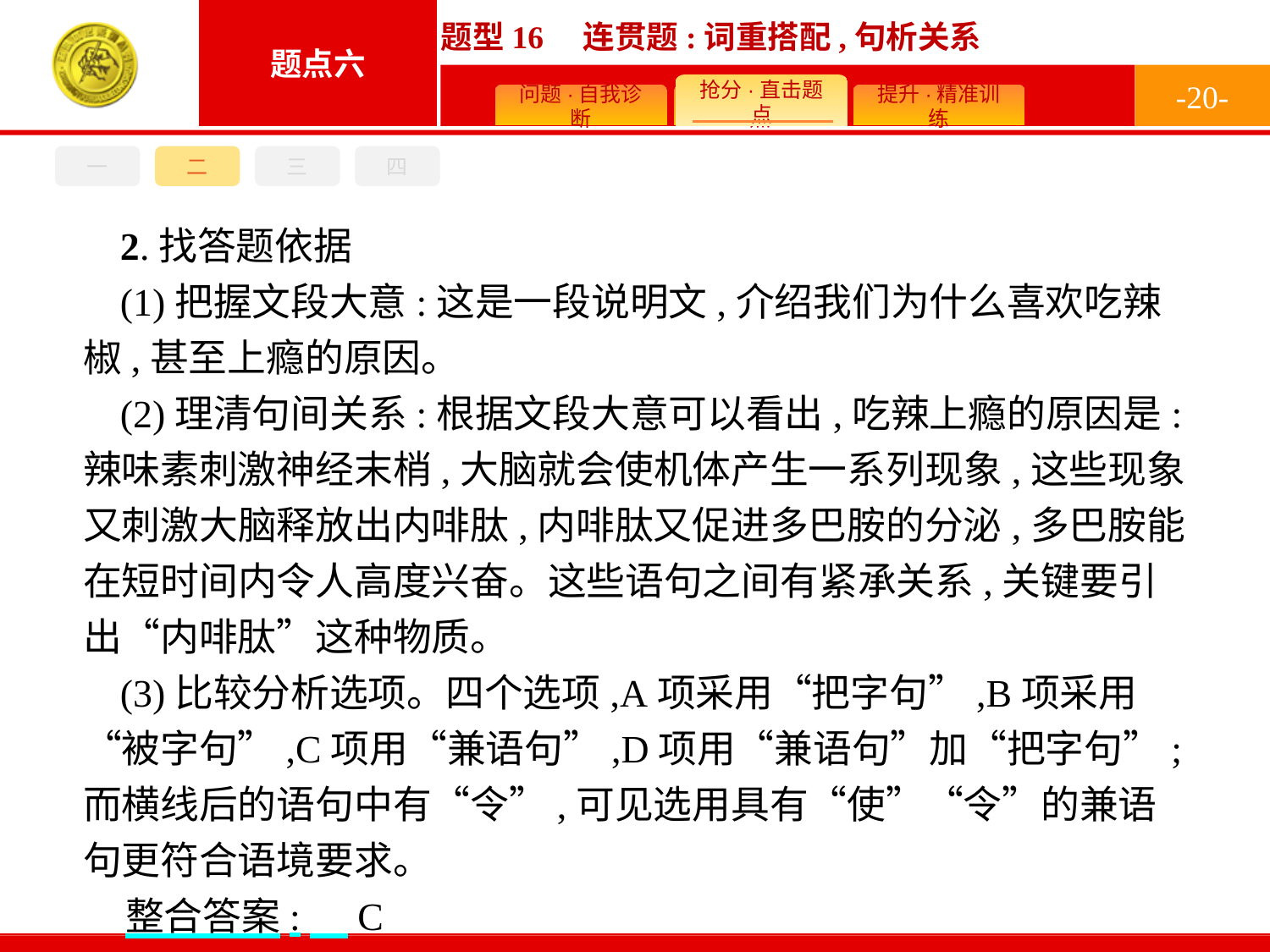

-20-
一
二
三
四
2.找答题依据
(1)把握文段大意:这是一段说明文,介绍我们为什么喜欢吃辣椒,甚至上瘾的原因。
(2)理清句间关系:根据文段大意可以看出,吃辣上瘾的原因是:辣味素刺激神经末梢,大脑就会使机体产生一系列现象,这些现象又刺激大脑释放出内啡肽,内啡肽又促进多巴胺的分泌,多巴胺能在短时间内令人高度兴奋。这些语句之间有紧承关系,关键要引出“内啡肽”这种物质。
(3)比较分析选项。四个选项,A项采用“把字句”,B项采用“被字句”,C项用“兼语句”,D项用“兼语句”加“把字句”;而横线后的语句中有“令”,可见选用具有“使”“令”的兼语句更符合语境要求。
整合答案:　C